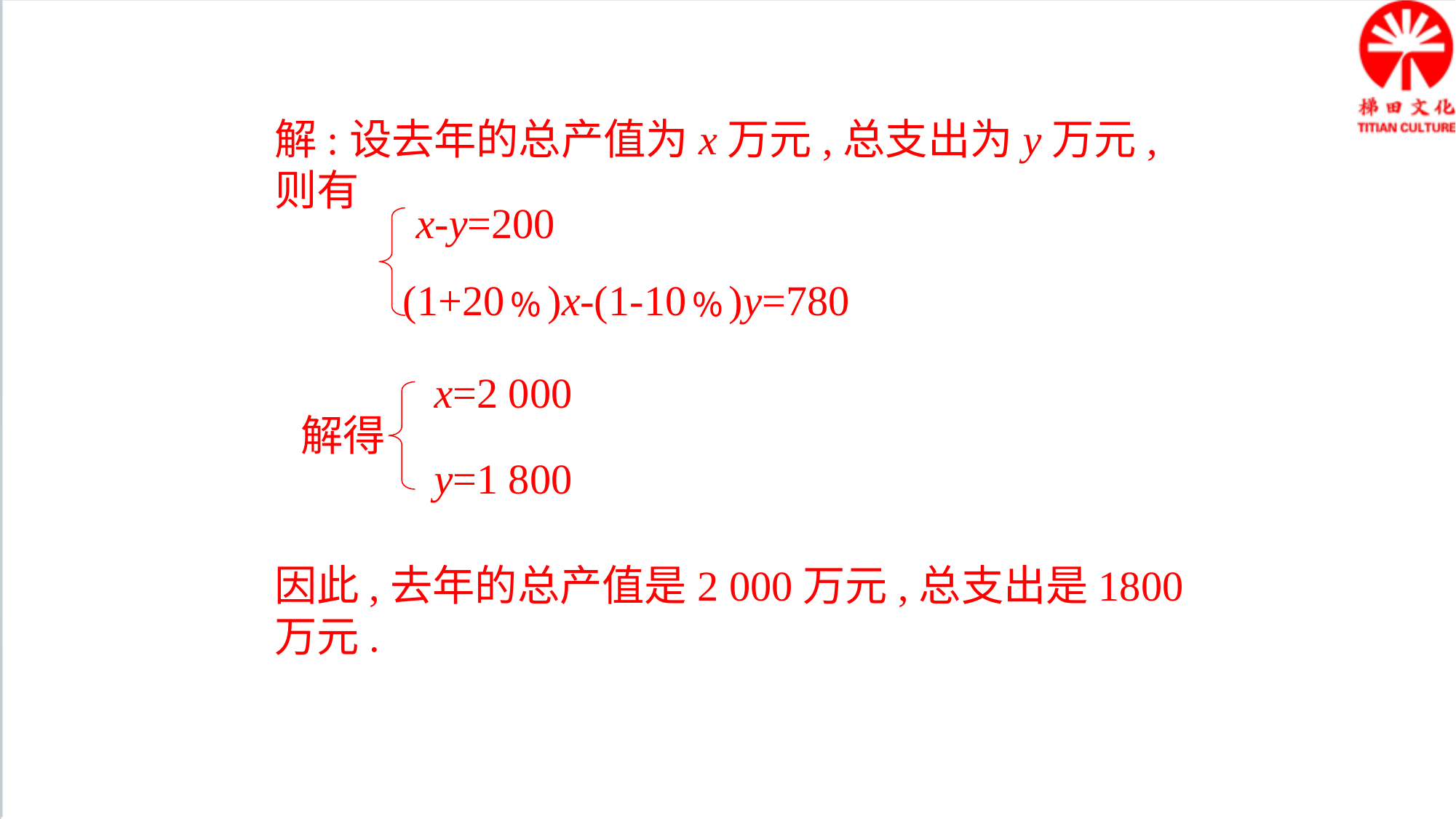

解:设去年的总产值为x万元,总支出为y万元,则有
x-y=200

(1+20﹪)x-(1-10﹪)y=780
x=2 000

解得
y=1 800
因此,去年的总产值是2 000万元,总支出是1800万元.